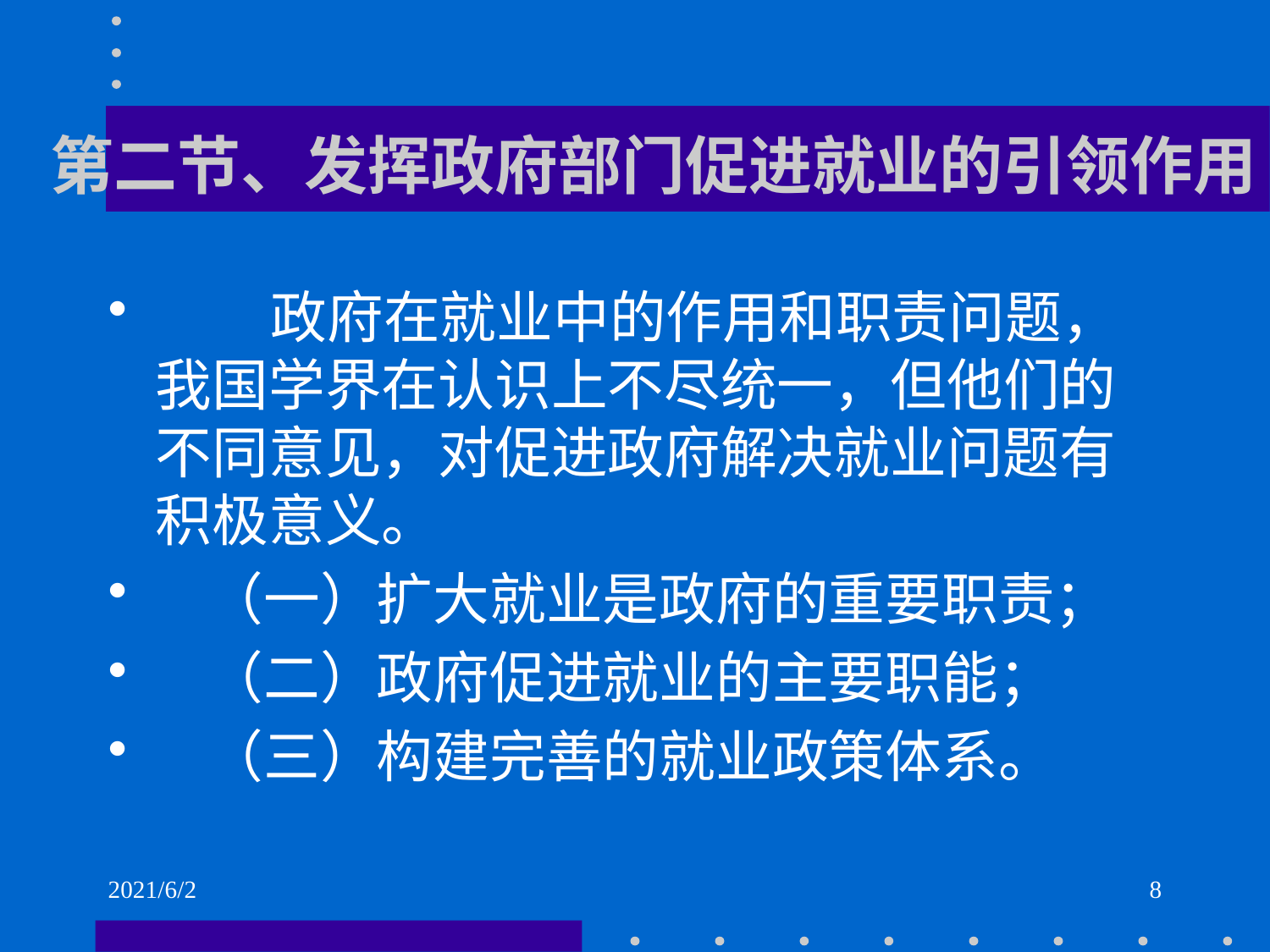

# 第二节、发挥政府部门促进就业的引领作用
        政府在就业中的作用和职责问题，我国学界在认识上不尽统一，但他们的不同意见，对促进政府解决就业问题有积极意义。
   （一）扩大就业是政府的重要职责；
   （二）政府促进就业的主要职能；
   （三）构建完善的就业政策体系。
2021/6/2
8